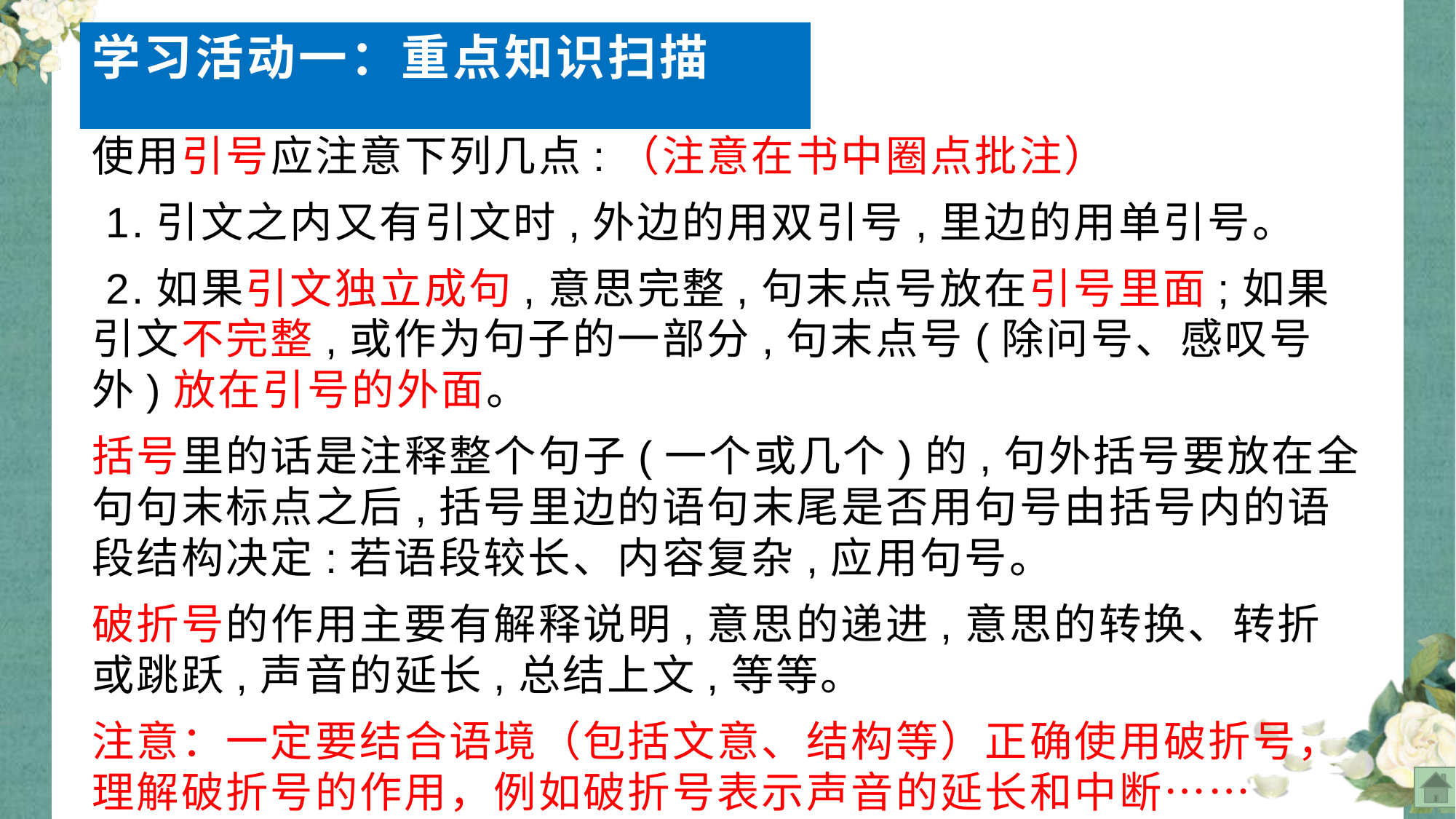

学习活动一：重点知识扫描
#
使用引号应注意下列几点:（注意在书中圈点批注）
 1.引文之内又有引文时,外边的用双引号,里边的用单引号。
 2.如果引文独立成句,意思完整,句末点号放在引号里面;如果引文不完整,或作为句子的一部分,句末点号(除问号、感叹号外)放在引号的外面。
括号里的话是注释整个句子(一个或几个)的,句外括号要放在全句句末标点之后,括号里边的语句末尾是否用句号由括号内的语段结构决定:若语段较长、内容复杂,应用句号。
破折号的作用主要有解释说明,意思的递进,意思的转换、转折或跳跃,声音的延长,总结上文,等等。
注意：一定要结合语境（包括文意、结构等）正确使用破折号，理解破折号的作用，例如破折号表示声音的延长和中断……